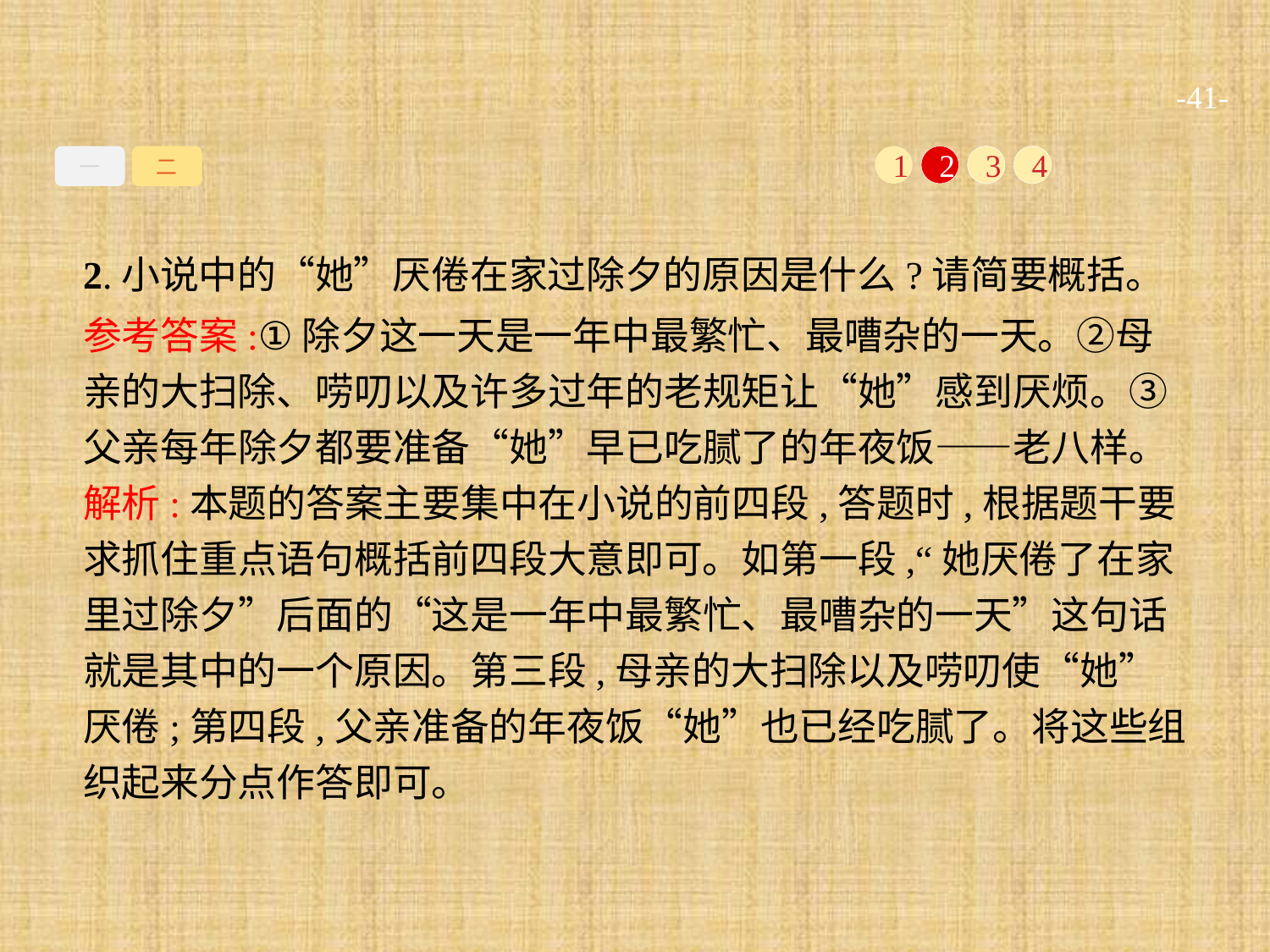

-41-
一
二
1
2
3
4
2.小说中的“她”厌倦在家过除夕的原因是什么?请简要概括。
参考答案:①除夕这一天是一年中最繁忙、最嘈杂的一天。②母亲的大扫除、唠叨以及许多过年的老规矩让“她”感到厌烦。③父亲每年除夕都要准备“她”早已吃腻了的年夜饭——老八样。
解析:本题的答案主要集中在小说的前四段,答题时,根据题干要求抓住重点语句概括前四段大意即可。如第一段,“她厌倦了在家里过除夕”后面的“这是一年中最繁忙、最嘈杂的一天”这句话就是其中的一个原因。第三段,母亲的大扫除以及唠叨使“她”厌倦;第四段,父亲准备的年夜饭“她”也已经吃腻了。将这些组织起来分点作答即可。